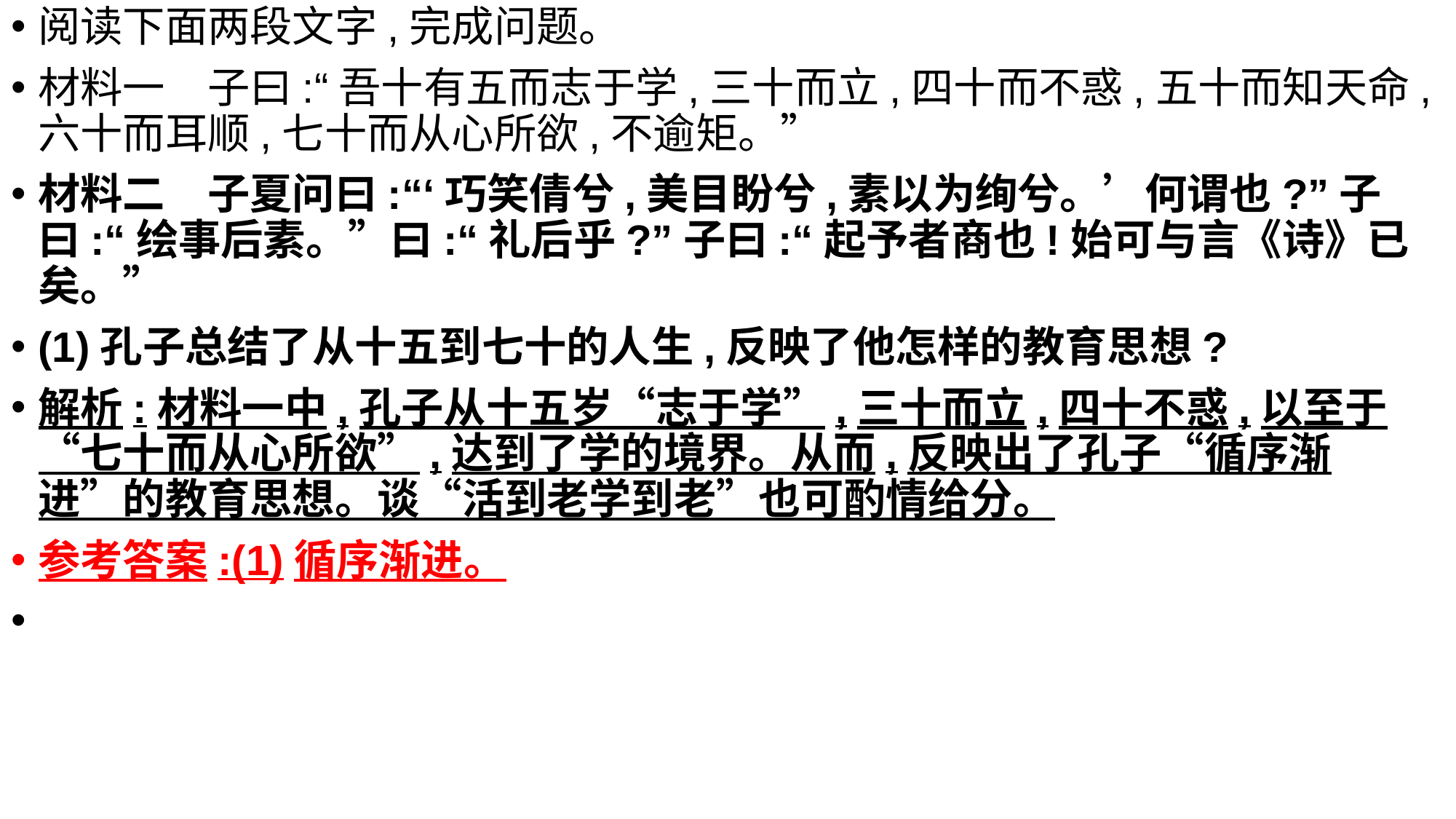

阅读下面两段文字,完成问题。
材料一　子曰:“吾十有五而志于学,三十而立,四十而不惑,五十而知天命,六十而耳顺,七十而从心所欲,不逾矩。”
材料二　子夏问曰:“‘巧笑倩兮,美目盼兮,素以为绚兮。’何谓也?”子曰:“绘事后素。”曰:“礼后乎?”子曰:“起予者商也!始可与言《诗》已矣。”
(1)孔子总结了从十五到七十的人生,反映了他怎样的教育思想?
解析:材料一中,孔子从十五岁“志于学”,三十而立,四十不惑,以至于“七十而从心所欲”,达到了学的境界。从而,反映出了孔子“循序渐进”的教育思想。谈“活到老学到老”也可酌情给分。
参考答案:(1)循序渐进。

#